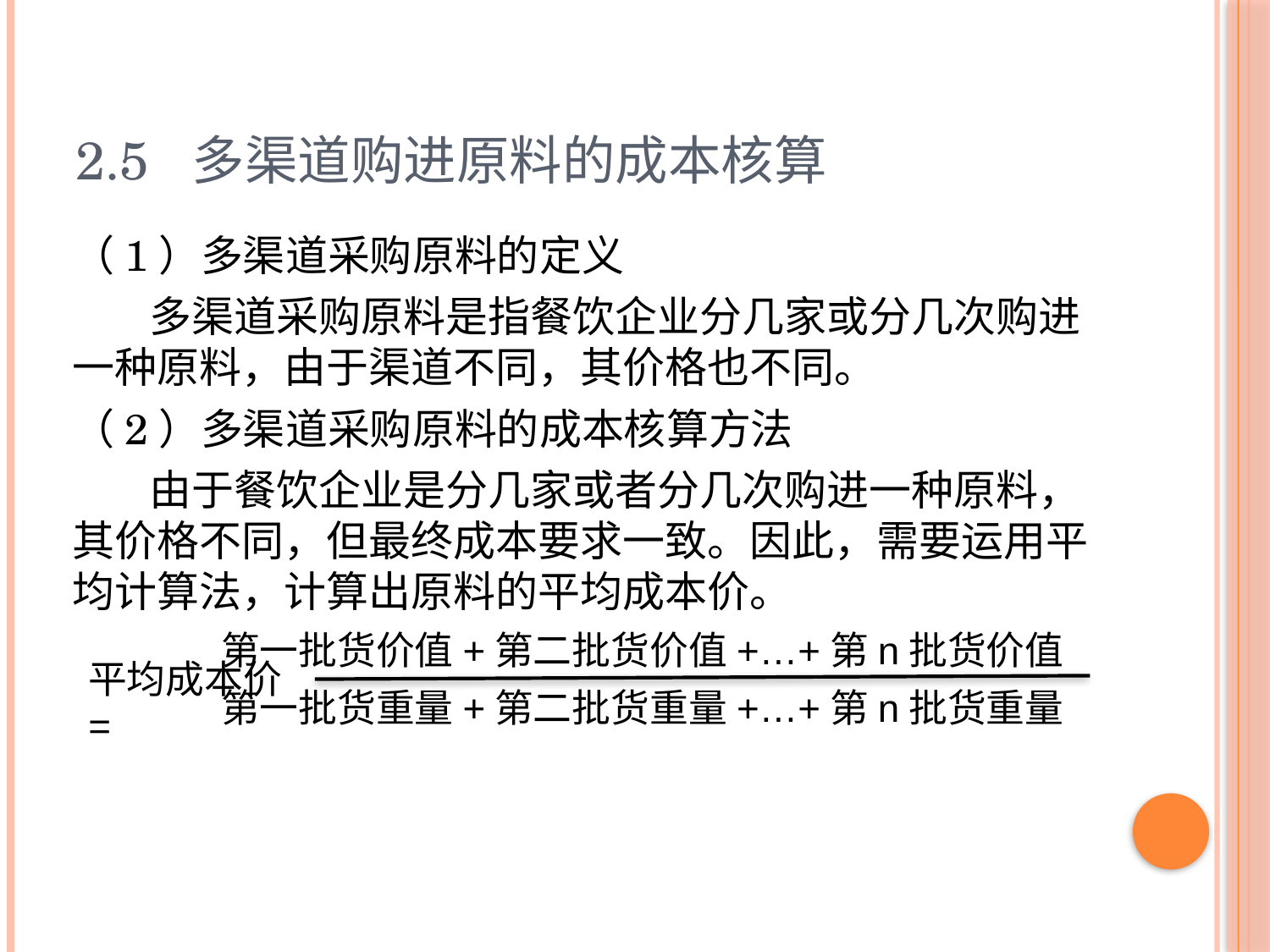

# 2.5  多渠道购进原料的成本核算
（1）多渠道采购原料的定义
       多渠道采购原料是指餐饮企业分几家或分几次购进一种原料，由于渠道不同，其价格也不同。
（2）多渠道采购原料的成本核算方法
       由于餐饮企业是分几家或者分几次购进一种原料，其价格不同，但最终成本要求一致。因此，需要运用平均计算法，计算出原料的平均成本价。
           第一批货价值+第二批货价值+…+第n批货价值
           第一批货重量+第二批货重量+…+第n批货重量
平均成本价=